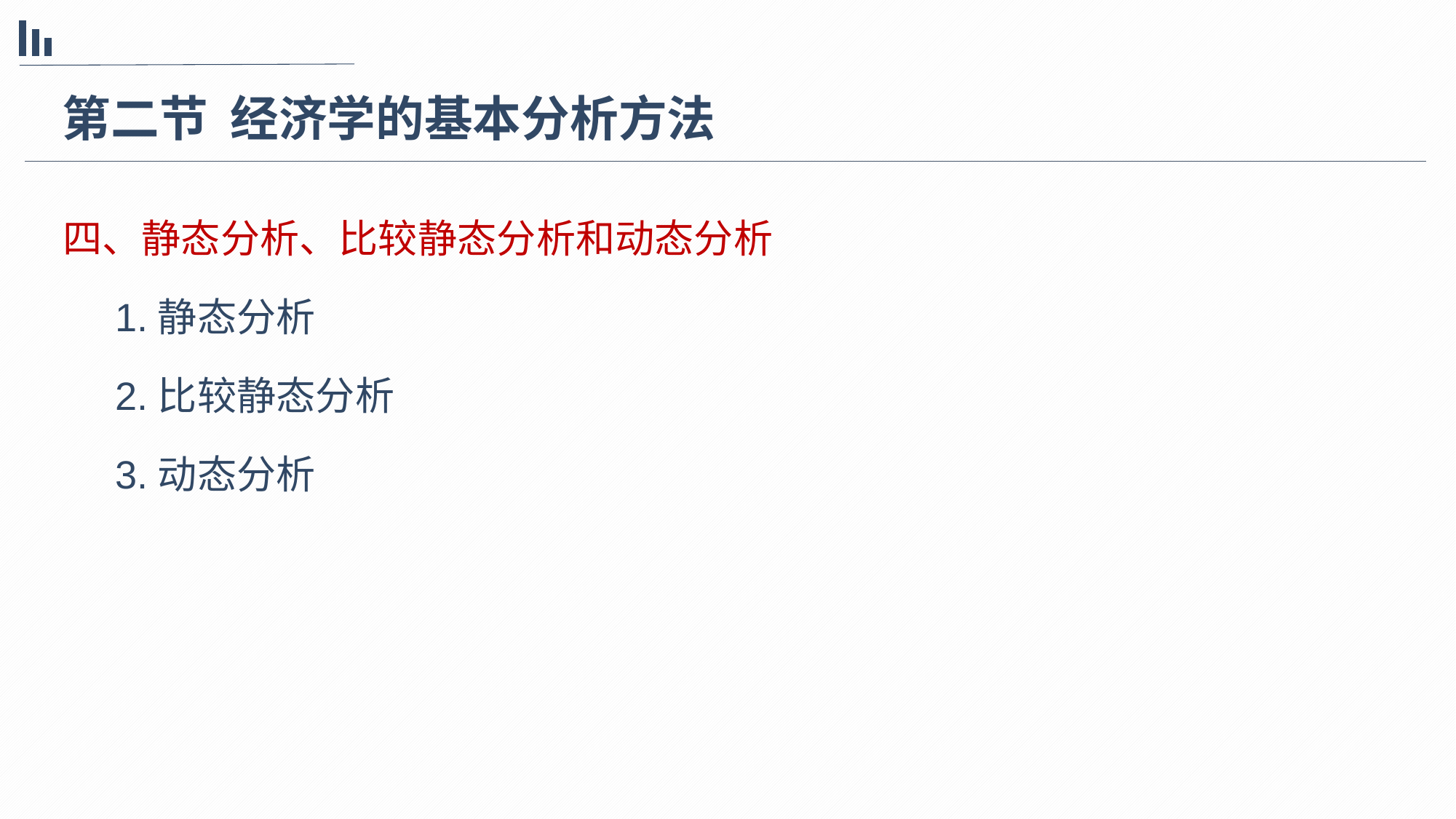

第二节  经济学的基本分析方法
四、静态分析、比较静态分析和动态分析
1.静态分析
2.比较静态分析
3.动态分析